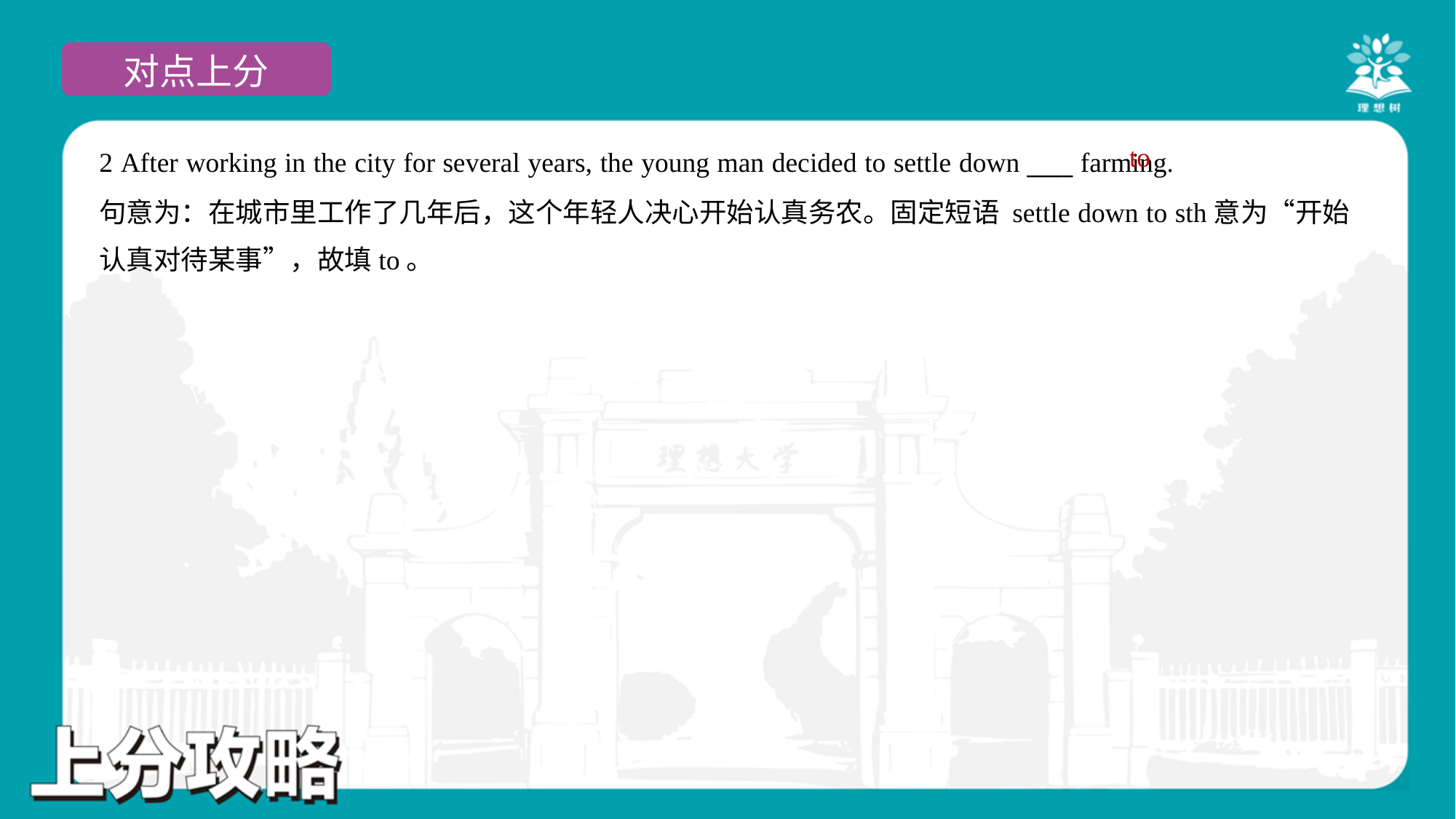

to
2 After working in the city for several years, the young man decided to settle down ___ farming.
句意为：在城市里工作了几年后，这个年轻人决心开始认真务农。固定短语 settle down to sth意为“开始
认真对待某事”，故填to。